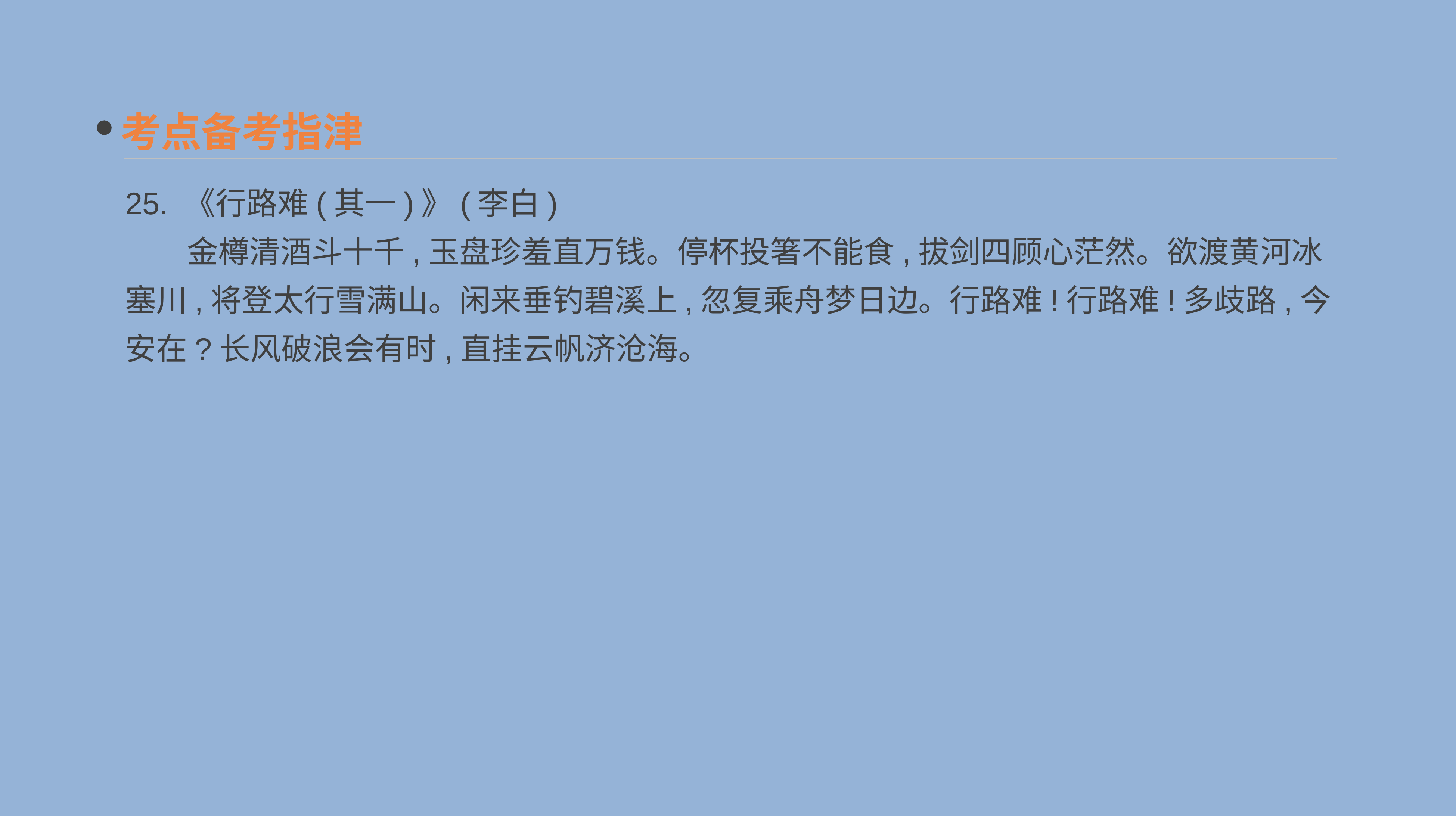

考点备考指津

25. 《行路难(其一)》(李白)
　　金樽清酒斗十千,玉盘珍羞直万钱。停杯投箸不能食,拔剑四顾心茫然。欲渡黄河冰塞川,将登太行雪满山。闲来垂钓碧溪上,忽复乘舟梦日边。行路难!行路难!多歧路,今安在?长风破浪会有时,直挂云帆济沧海。